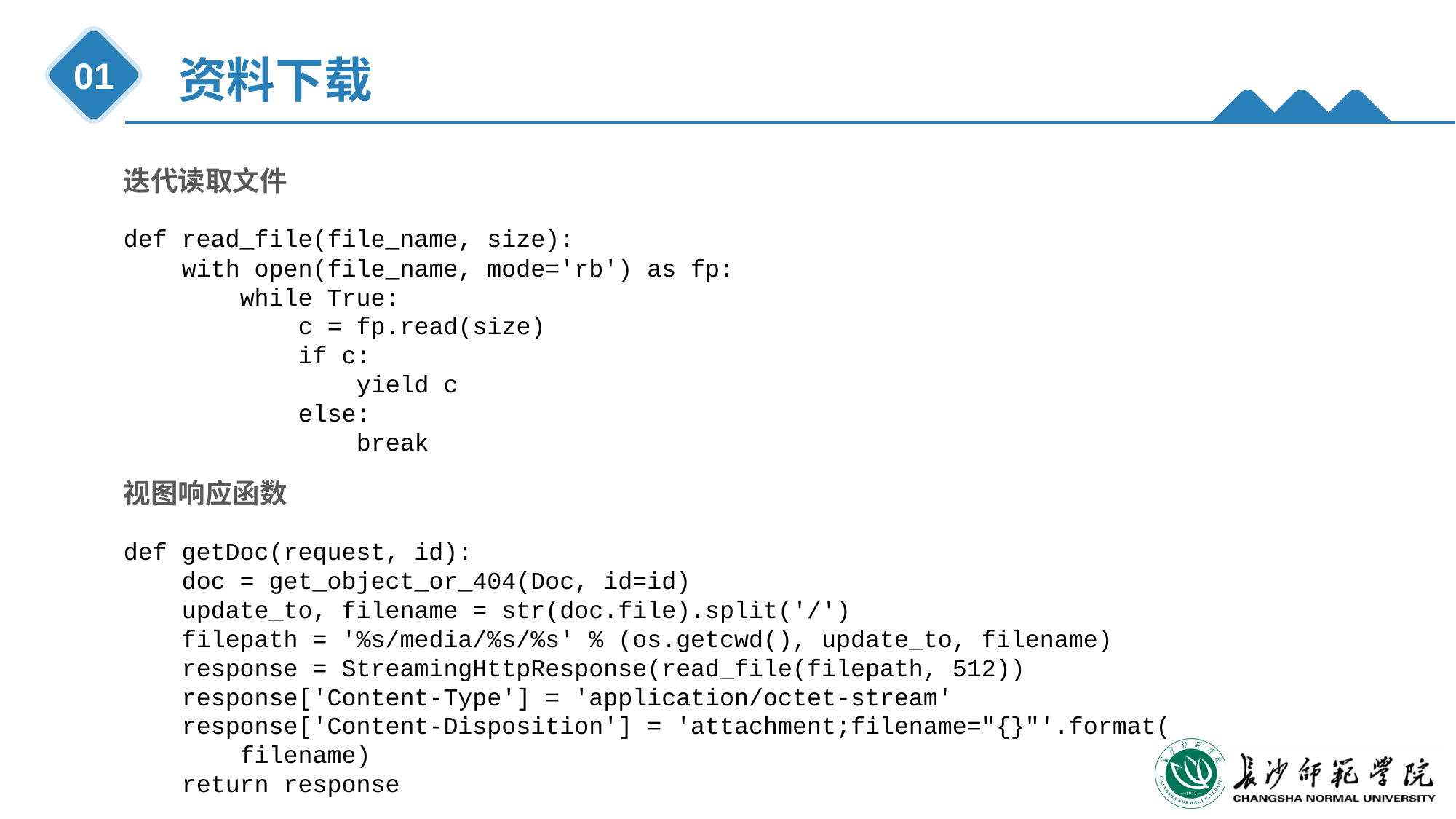

资料下载
01

迭代读取文件
def read_file(file_name, size):
    with open(file_name, mode='rb') as fp:
        while True:
            c = fp.read(size)
            if c:
                yield c
            else:
                break
视图响应函数
def getDoc(request, id):
    doc = get_object_or_404(Doc, id=id)
    update_to, filename = str(doc.file).split('/')
    filepath = '%s/media/%s/%s' % (os.getcwd(), update_to, filename)
    response = StreamingHttpResponse(read_file(filepath, 512))
    response['Content-Type'] = 'application/octet-stream'
    response['Content-Disposition'] = 'attachment;filename="{}"'.format(
        filename)
    return response